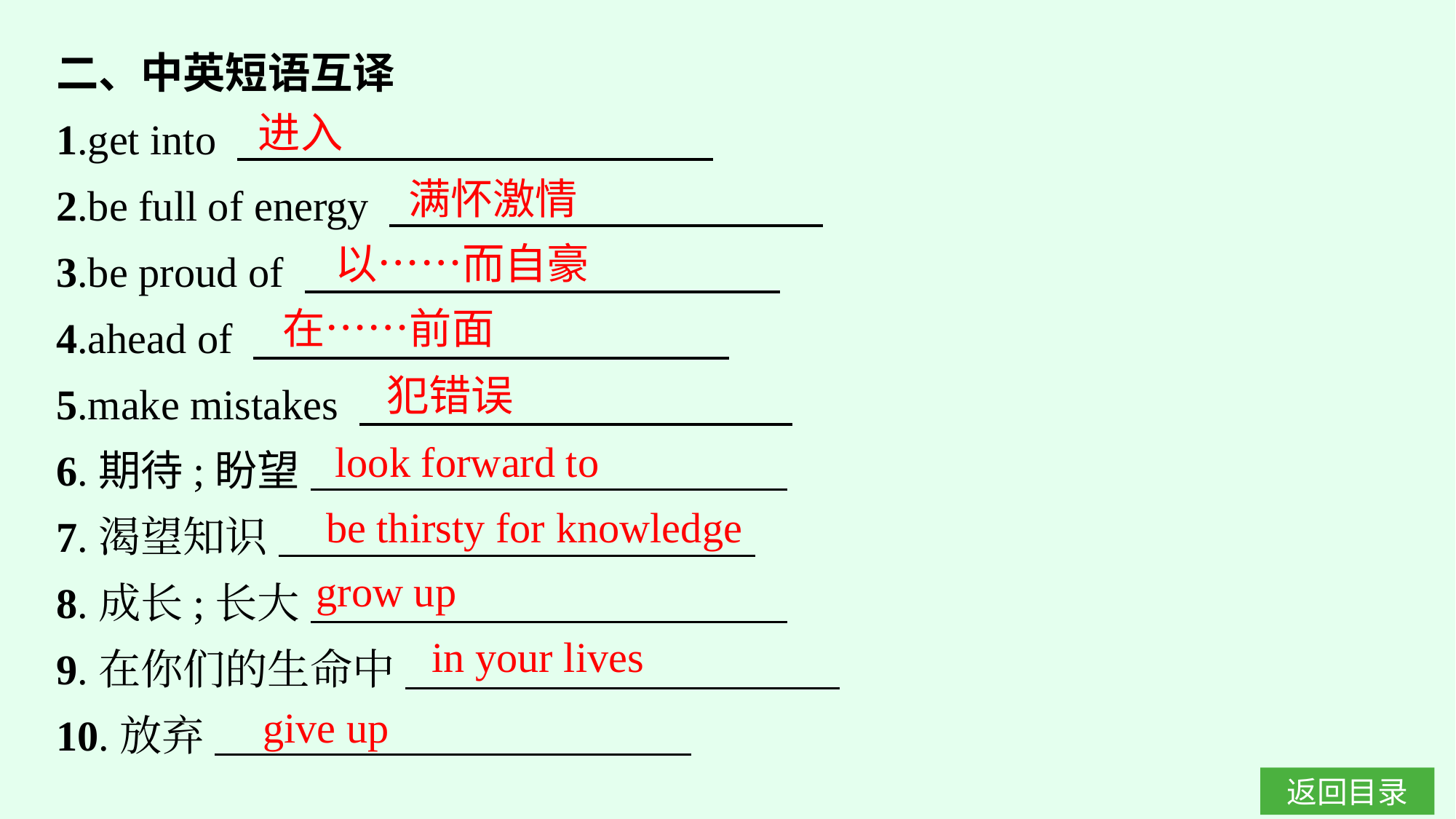

二、中英短语互译
1.get into
2.be full of energy
3.be proud of
4.ahead of
5.make mistakes
6.期待;盼望
7.渴望知识
8.成长;长大
9.在你们的生命中
10.放弃
进入
满怀激情
以……而自豪
在……前面
犯错误
look forward to
be thirsty for knowledge
grow up
in your lives
give up